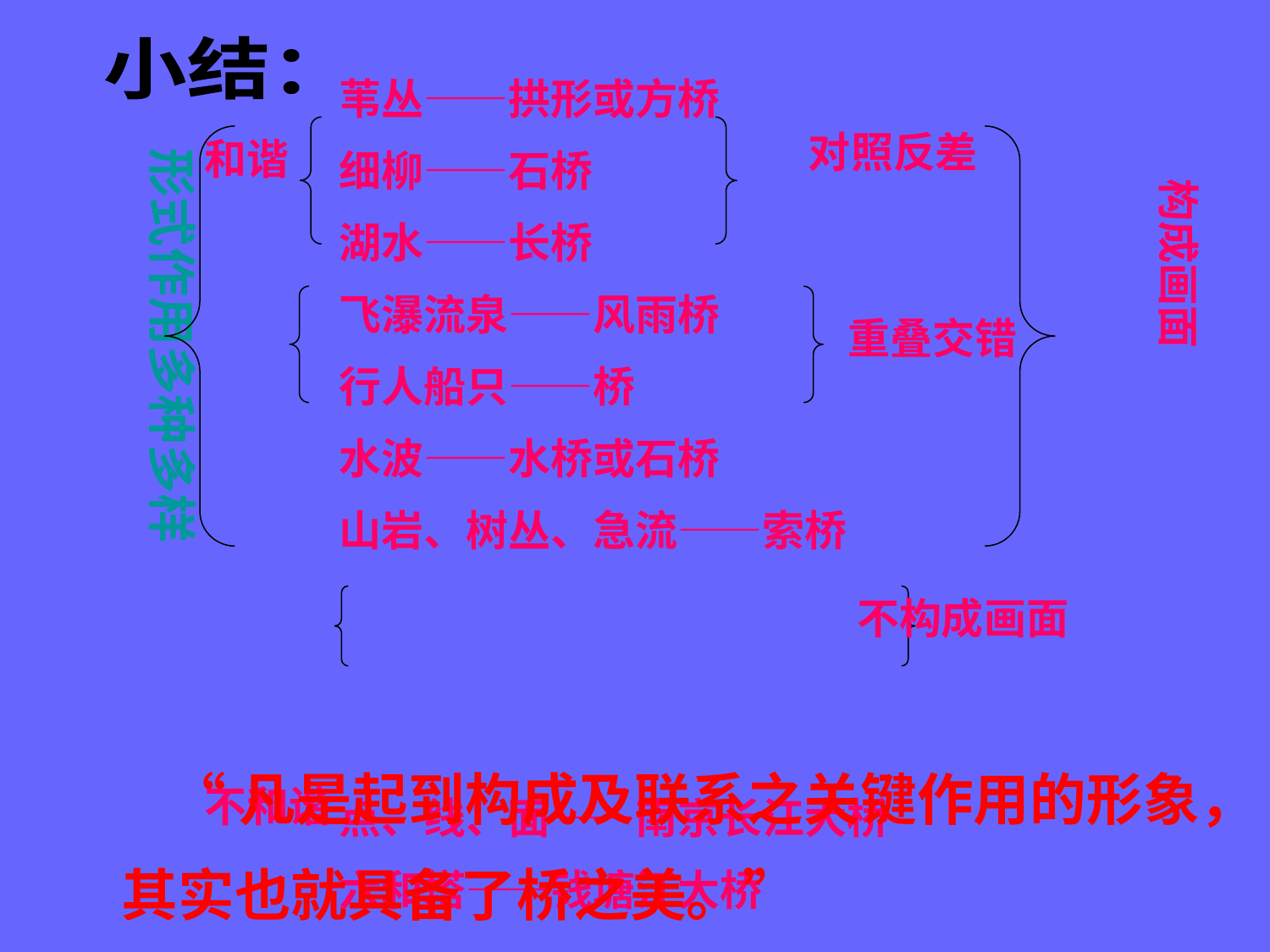

小结：
苇丛——拱形或方桥
细柳——石桥
湖水——长桥
飞瀑流泉——风雨桥
行人船只——桥
水波——水桥或石桥
山岩、树丛、急流——索桥

点、线、面——南京长江大桥
六和塔——钱塘江大桥

对照反差

和谐

不和谐
形式作用多种多样
构成画面

重叠交错

        不构成画面
     “凡是起到构成及联系之关键作用的形象，
其实也就具备了桥之美。”